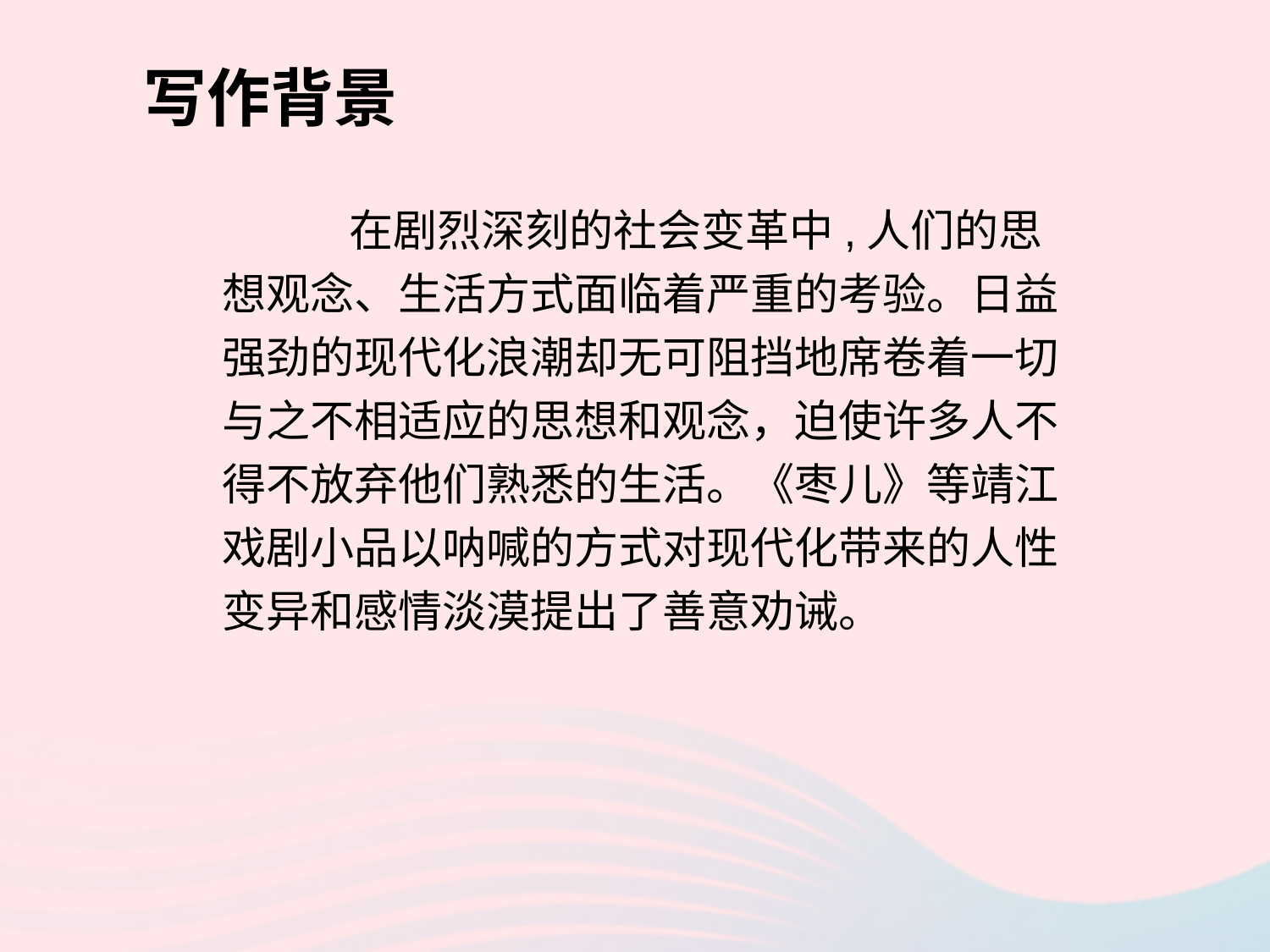

写作背景
	在剧烈深刻的社会变革中,人们的思想观念、生活方式面临着严重的考验。日益强劲的现代化浪潮却无可阻挡地席卷着一切与之不相适应的思想和观念，迫使许多人不得不放弃他们熟悉的生活。《枣儿》等靖江戏剧小品以呐喊的方式对现代化带来的人性变异和感情淡漠提出了善意劝诫。